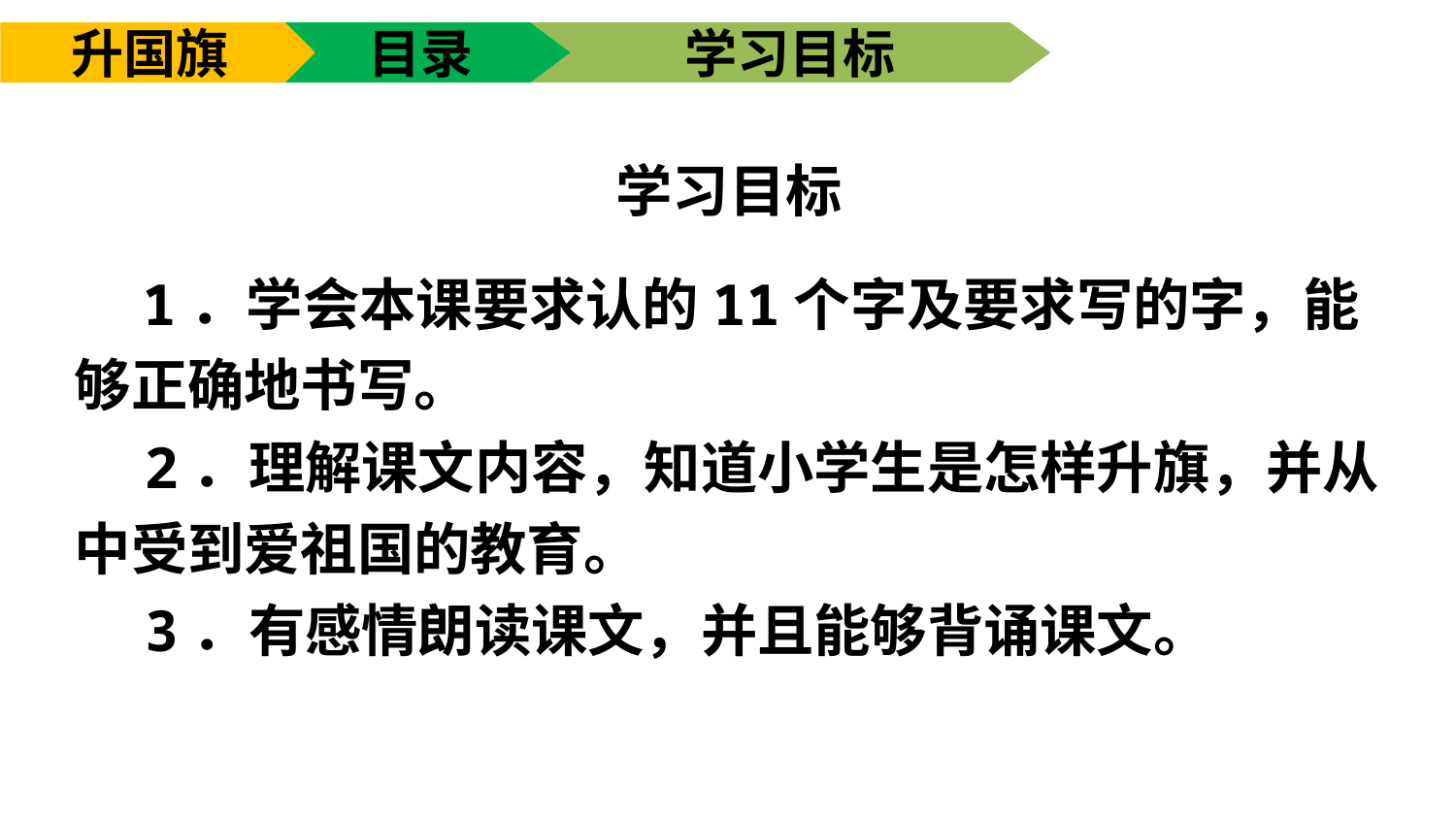

升国旗
目录
学习目标
学习目标

  1．学会本课要求认的11个字及要求写的字，能够正确地书写。
　2．理解课文内容，知道小学生是怎样升旗，并从中受到爱祖国的教育。
　3．有感情朗读课文，并且能够背诵课文。